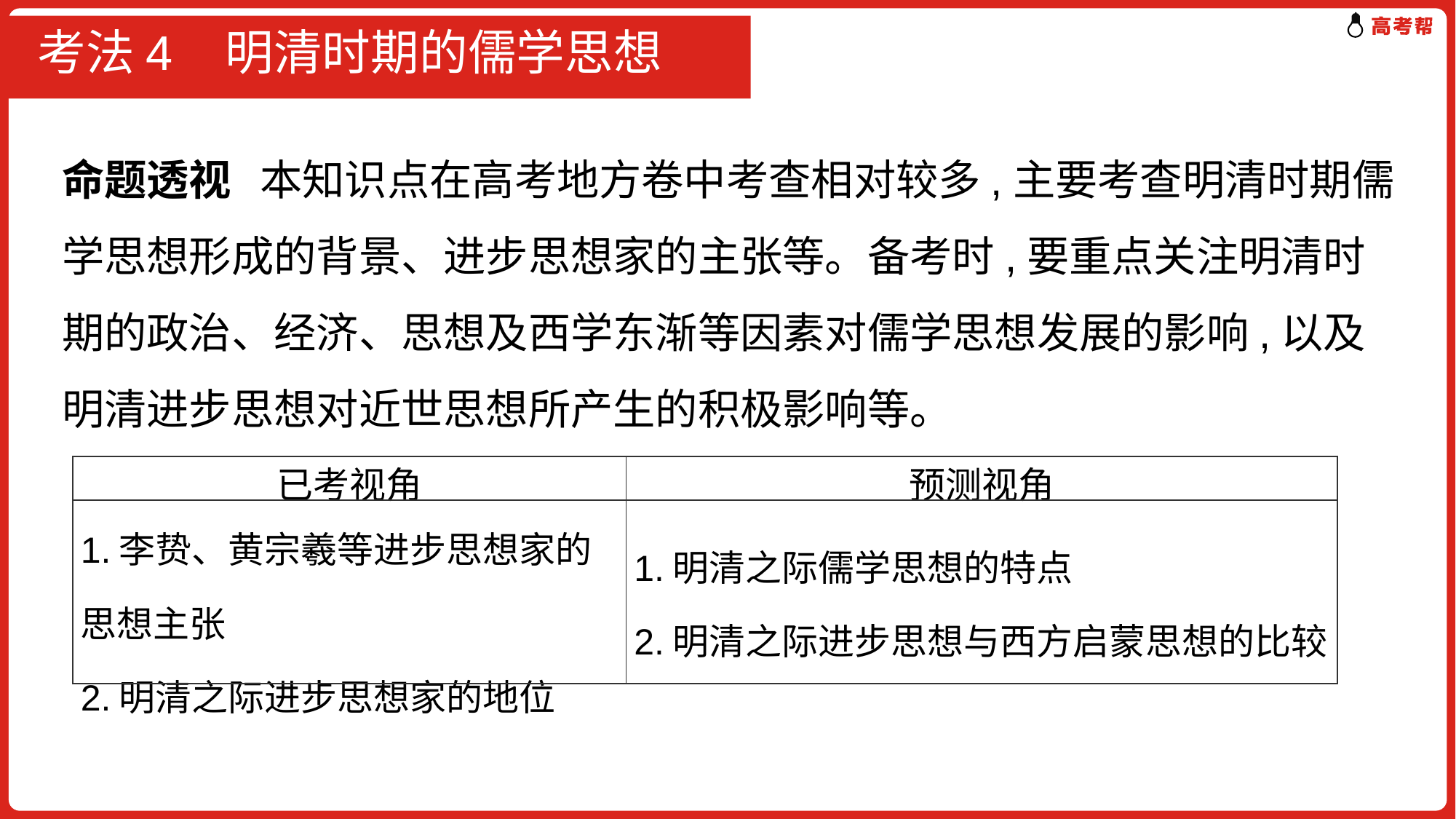

# 考法4   明清时期的儒学思想
命题透视   本知识点在高考地方卷中考查相对较多,主要考查明清时期儒学思想形成的背景、进步思想家的主张等。备考时,要重点关注明清时期的政治、经济、思想及西学东渐等因素对儒学思想发展的影响,以及明清进步思想对近世思想所产生的积极影响等。
| 已考视角 | 预测视角 |
| --- | --- |
| 1.李贽、黄宗羲等进步思想家的思想主张 2.明清之际进步思想家的地位 | 1.明清之际儒学思想的特点 2.明清之际进步思想与西方启蒙思想的比较 |